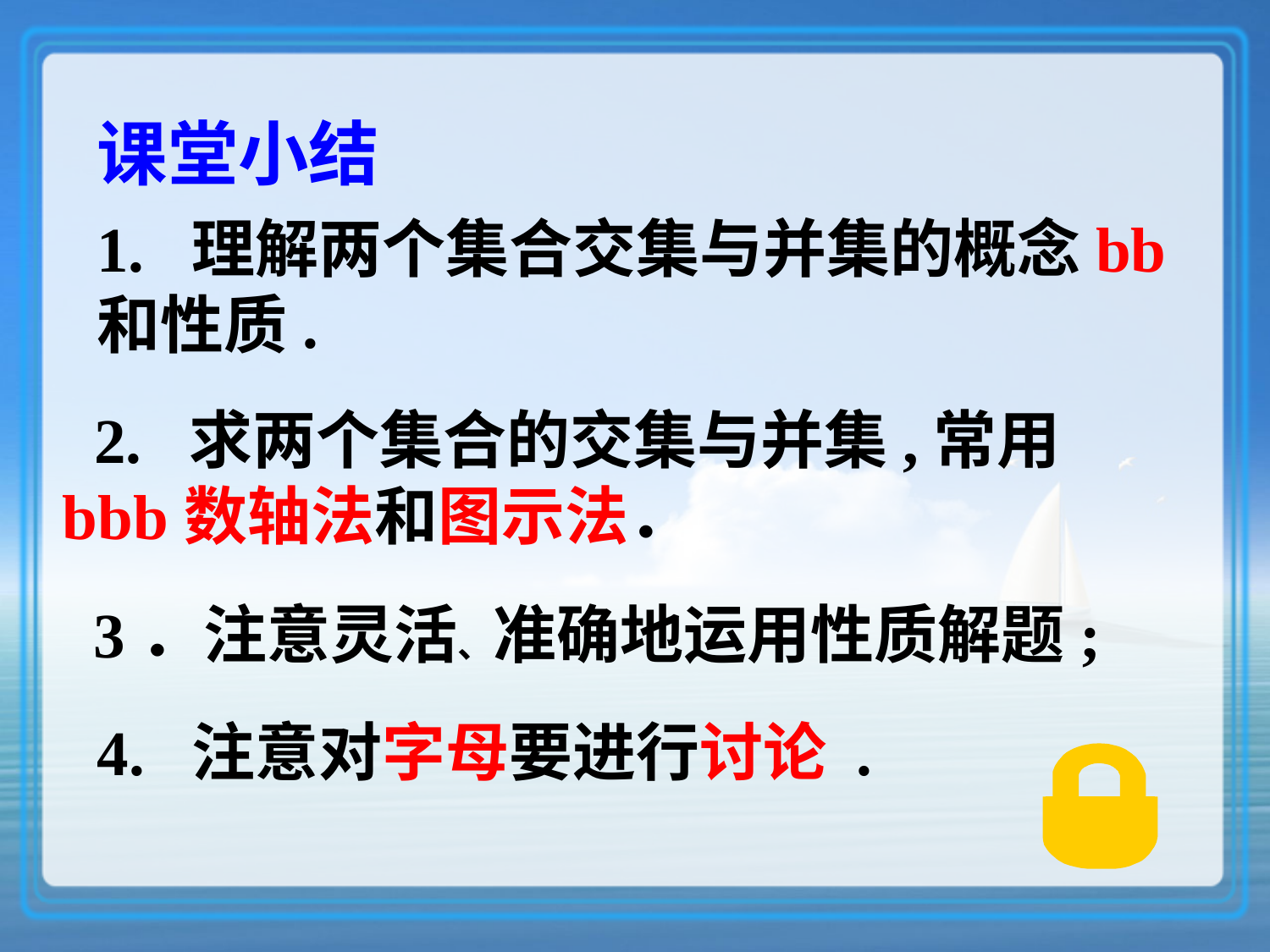

课堂小结
1.  理解两个集合交集与并集的概念bb和性质.
  2.  求两个集合的交集与并集,常用   bbb数轴法和图示法．
 3．注意灵活、准确地运用性质解题;
4.  注意对字母要进行讨论 .